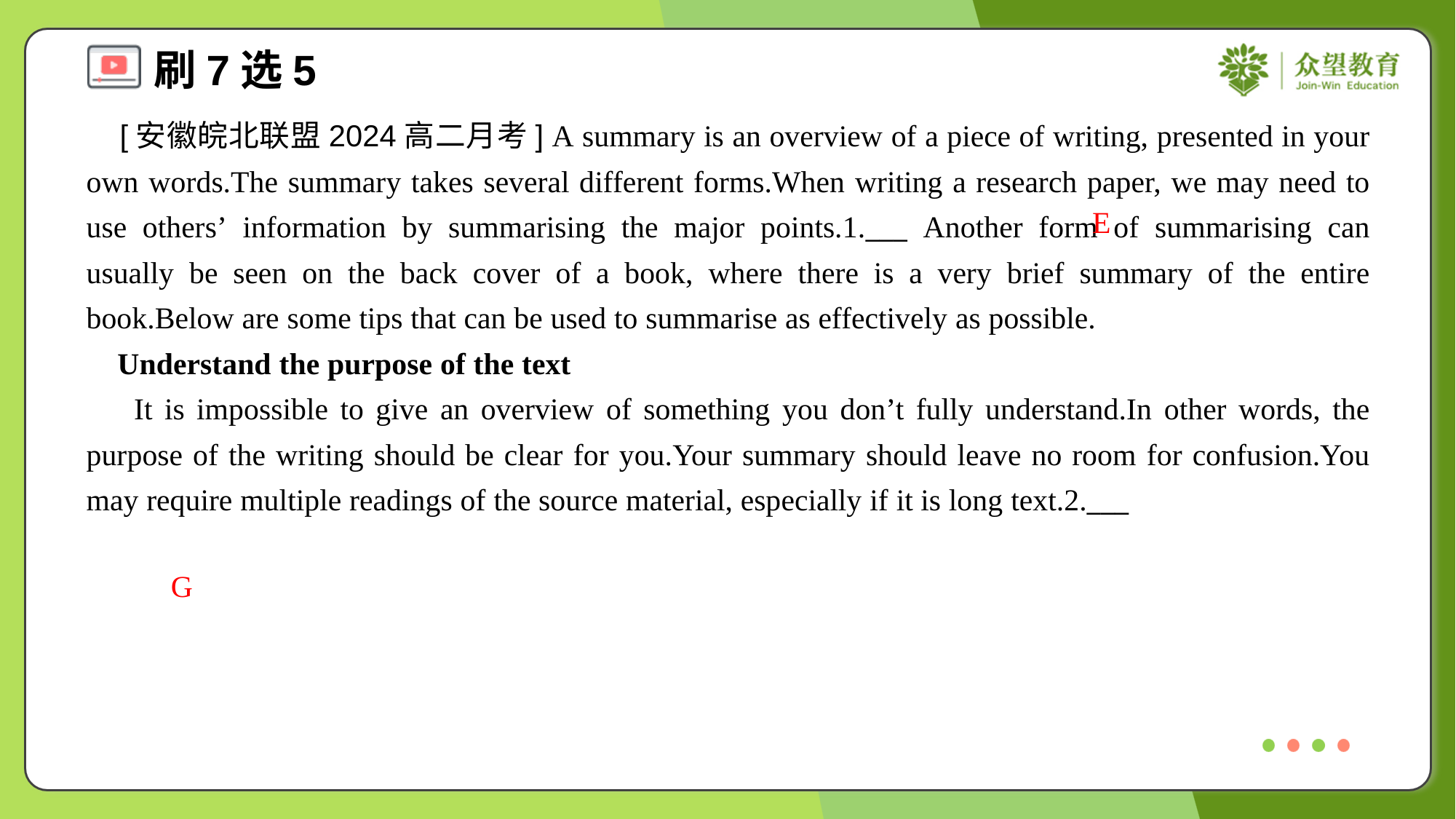

[安徽皖北联盟2024高二月考] A summary is an overview of a piece of writing, presented in your own words.The summary takes several different forms.When writing a research paper, we may need to use others’ information by summarising the major points.1.___ Another form of summarising can usually be seen on the back cover of a book, where there is a very brief summary of the entire book.Below are some tips that can be used to summarise as effectively as possible.
    Understand the purpose of the text
    It is impossible to give an overview of something you don’t fully understand.In other words, the purpose of the writing should be clear for you.Your summary should leave no room for confusion.You may require multiple readings of the source material, especially if it is long text.2.___
E
G